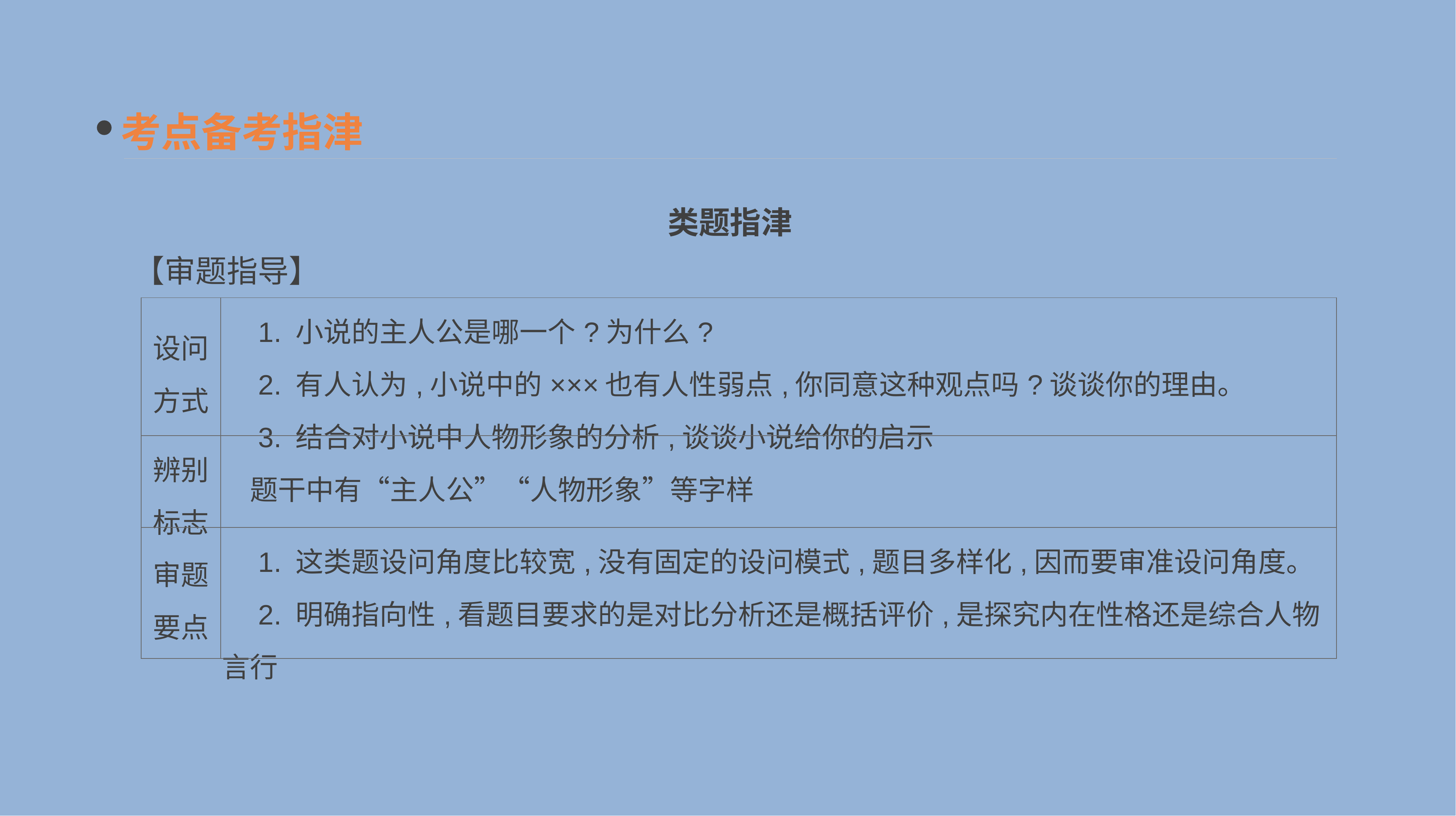

考点备考指津

类题指津
【审题指导】
| 设问 方式 | 1. 小说的主人公是哪一个?为什么? 　2. 有人认为,小说中的×××也有人性弱点,你同意这种观点吗?谈谈你的理由。 　3. 结合对小说中人物形象的分析,谈谈小说给你的启示 |
| --- | --- |
| 辨别 标志 | 题干中有“主人公”“人物形象”等字样 |
| 审题 要点 | 1. 这类题设问角度比较宽,没有固定的设问模式,题目多样化,因而要审准设问角度。 　2. 明确指向性,看题目要求的是对比分析还是概括评价,是探究内在性格还是综合人物言行 |